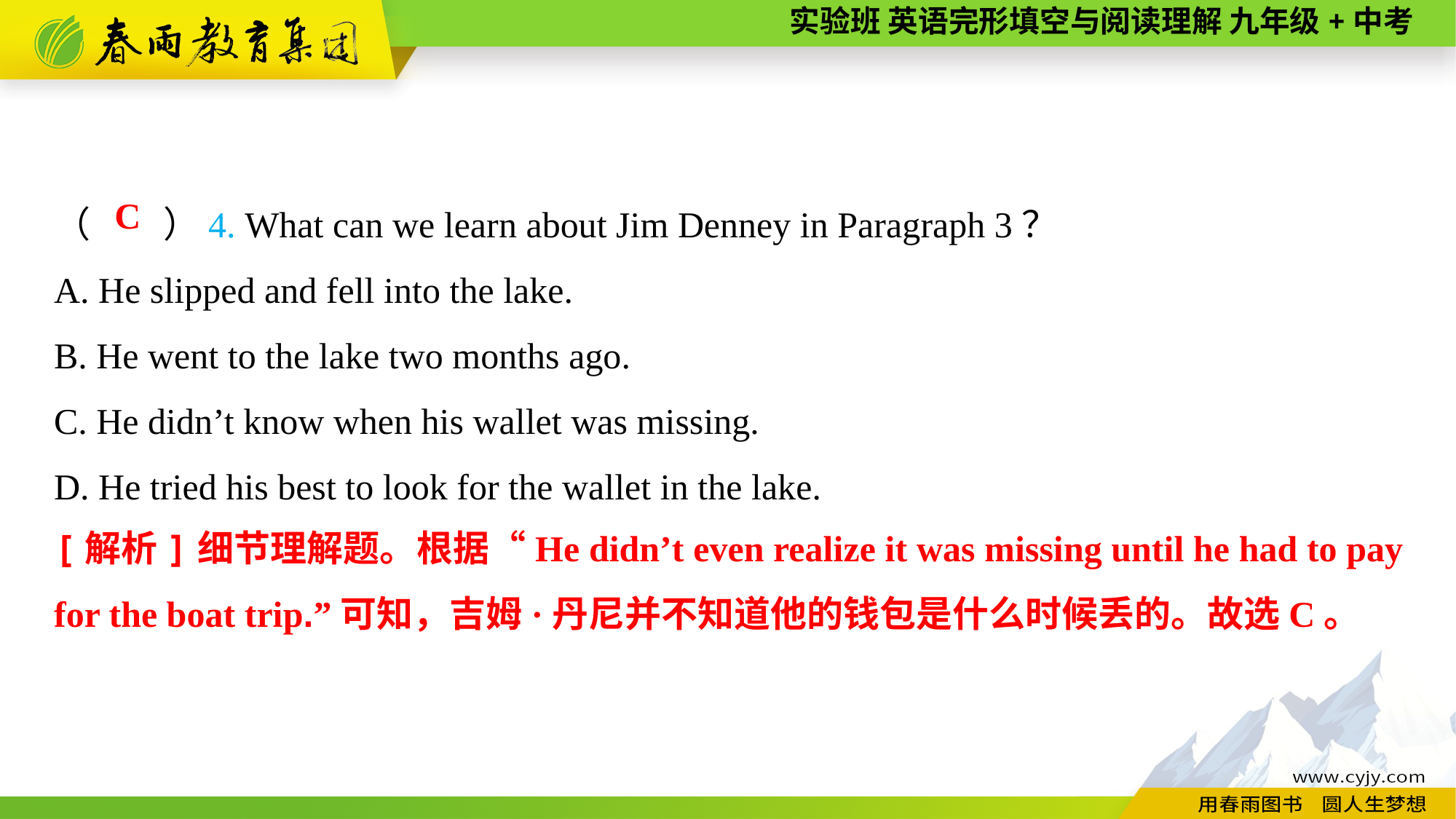

（　　）4. What can we learn about Jim Denney in Paragraph 3？
A. He slipped and fell into the lake.
B. He went to the lake two months ago.
C. He didn’t know when his wallet was missing.
D. He tried his best to look for the wallet in the lake.
C
[解析]细节理解题。根据“He didn’t even realize it was missing until he had to pay for the boat trip.”可知，吉姆·丹尼并不知道他的钱包是什么时候丢的。故选C。